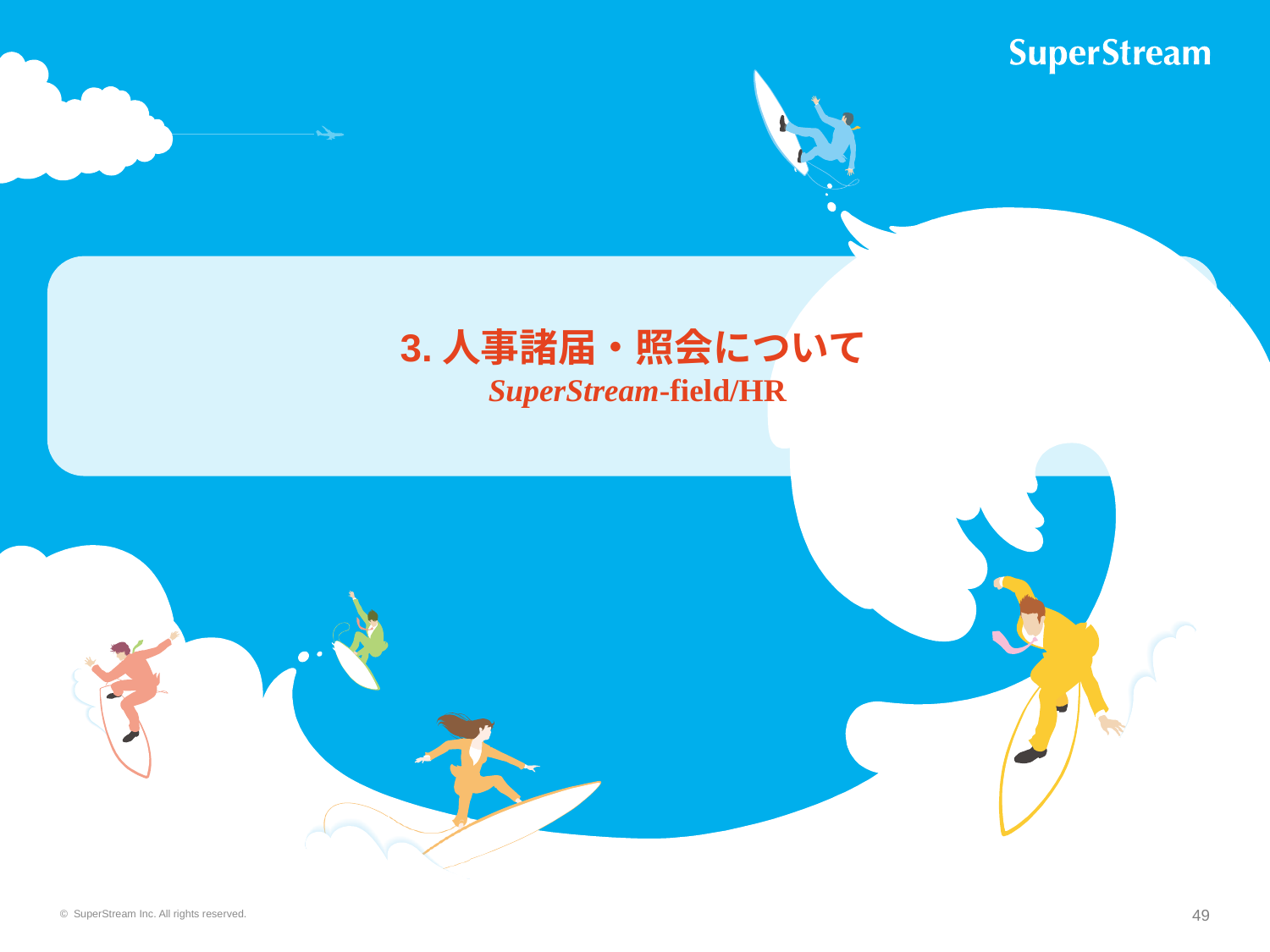

3.人事諸届・照会について
 SuperStream-field/HR
©  SuperStream Inc. All rights reserved.
49